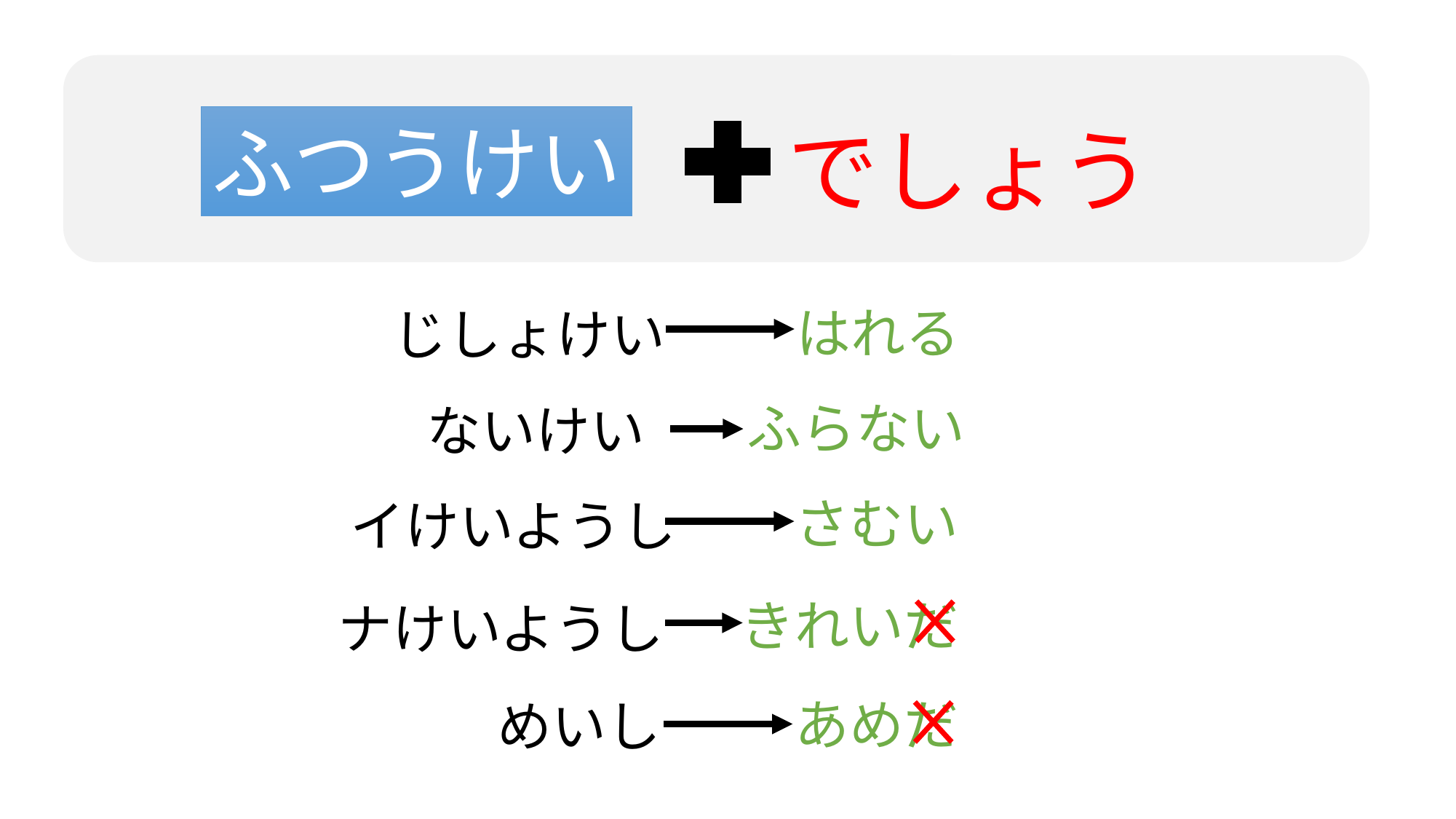

ふつうけい
でしょう
はれる
じしょけい
ふらない
ないけい
さむい
イけいようし

きれいだ
ナけいようし

あめだ
めいし